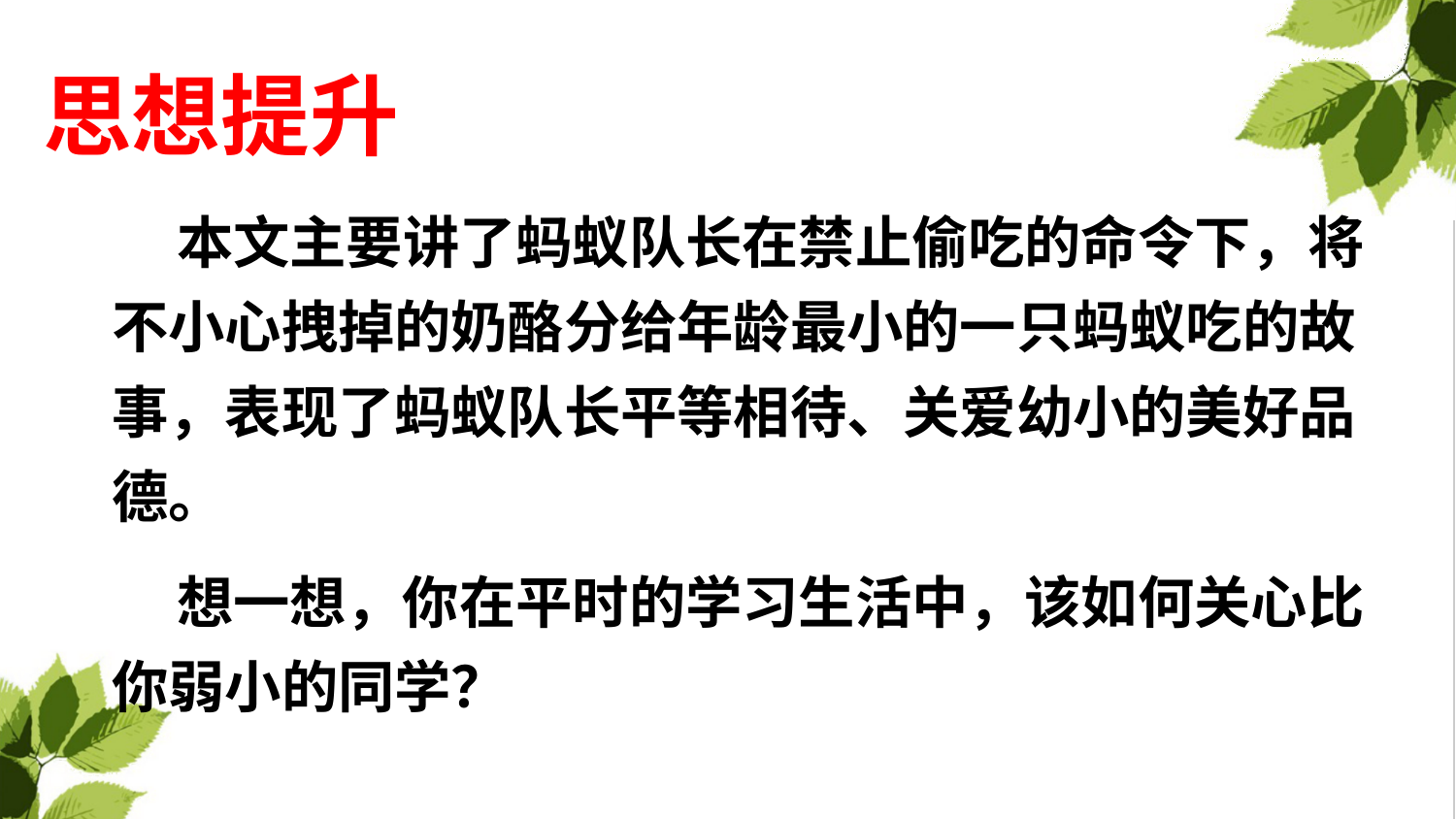

思想提升
    本文主要讲了蚂蚁队长在禁止偷吃的命令下，将不小心拽掉的奶酪分给年龄最小的一只蚂蚁吃的故事，表现了蚂蚁队长平等相待、关爱幼小的美好品德。
    想一想，你在平时的学习生活中，该如何关心比你弱小的同学？